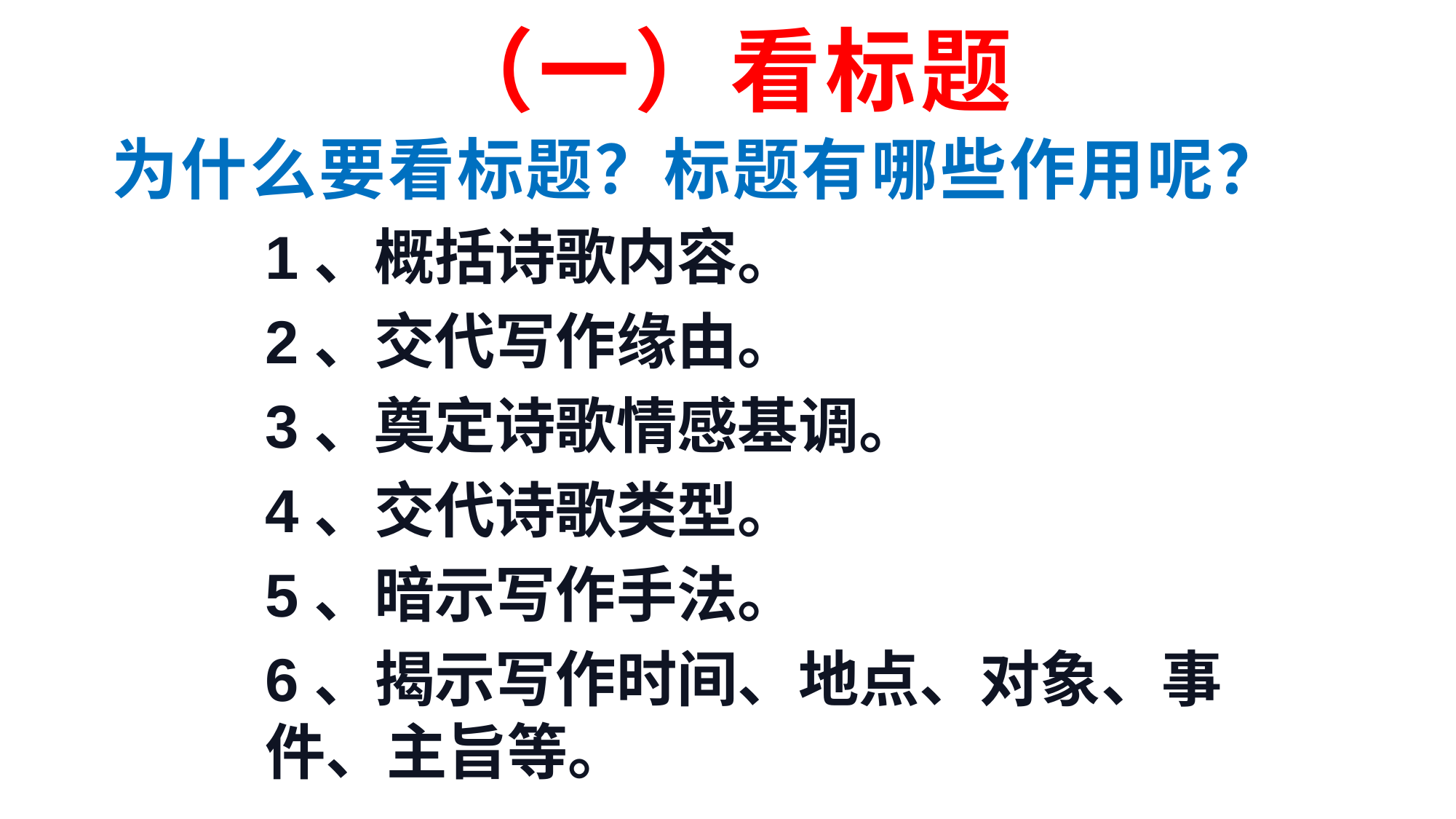

# （一）看标题
为什么要看标题？标题有哪些作用呢？
1、概括诗歌内容。
2、交代写作缘由。
3、奠定诗歌情感基调。
4、交代诗歌类型。
5、暗示写作手法。
6、揭示写作时间、地点、对象、事件、主旨等。